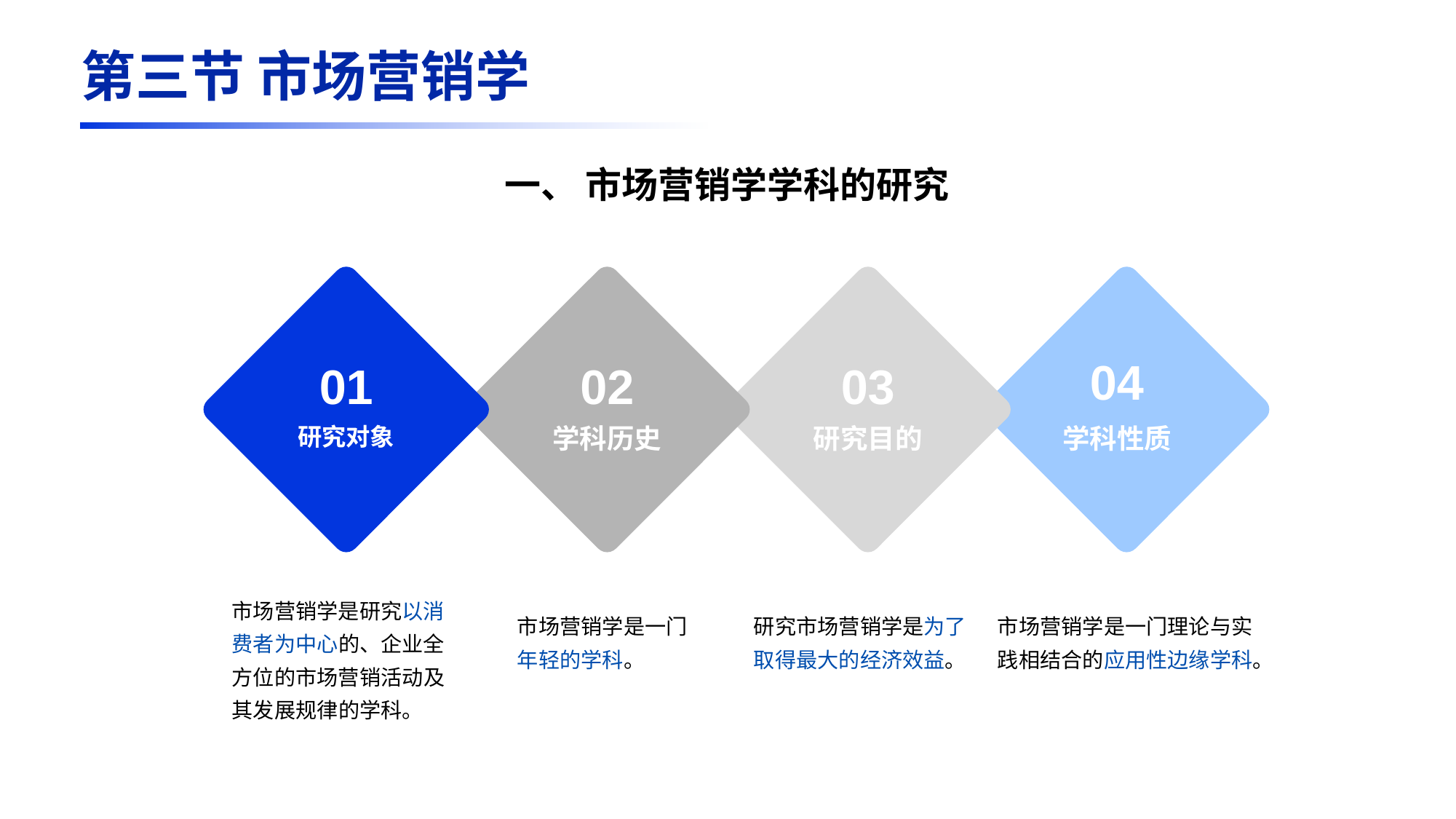

第三节 市场营销学
一、 市场营销学学科的研究

01
02
03
研究对象
学科历史
研究目的
04
学科性质
市场营销学是研究以消费者为中心的、企业全方位的市场营销活动及其发展规律的学科。
市场营销学是一门理论与实践相结合的应用性边缘学科。
市场营销学是一门年轻的学科。
研究市场营销学是为了取得最大的经济效益。